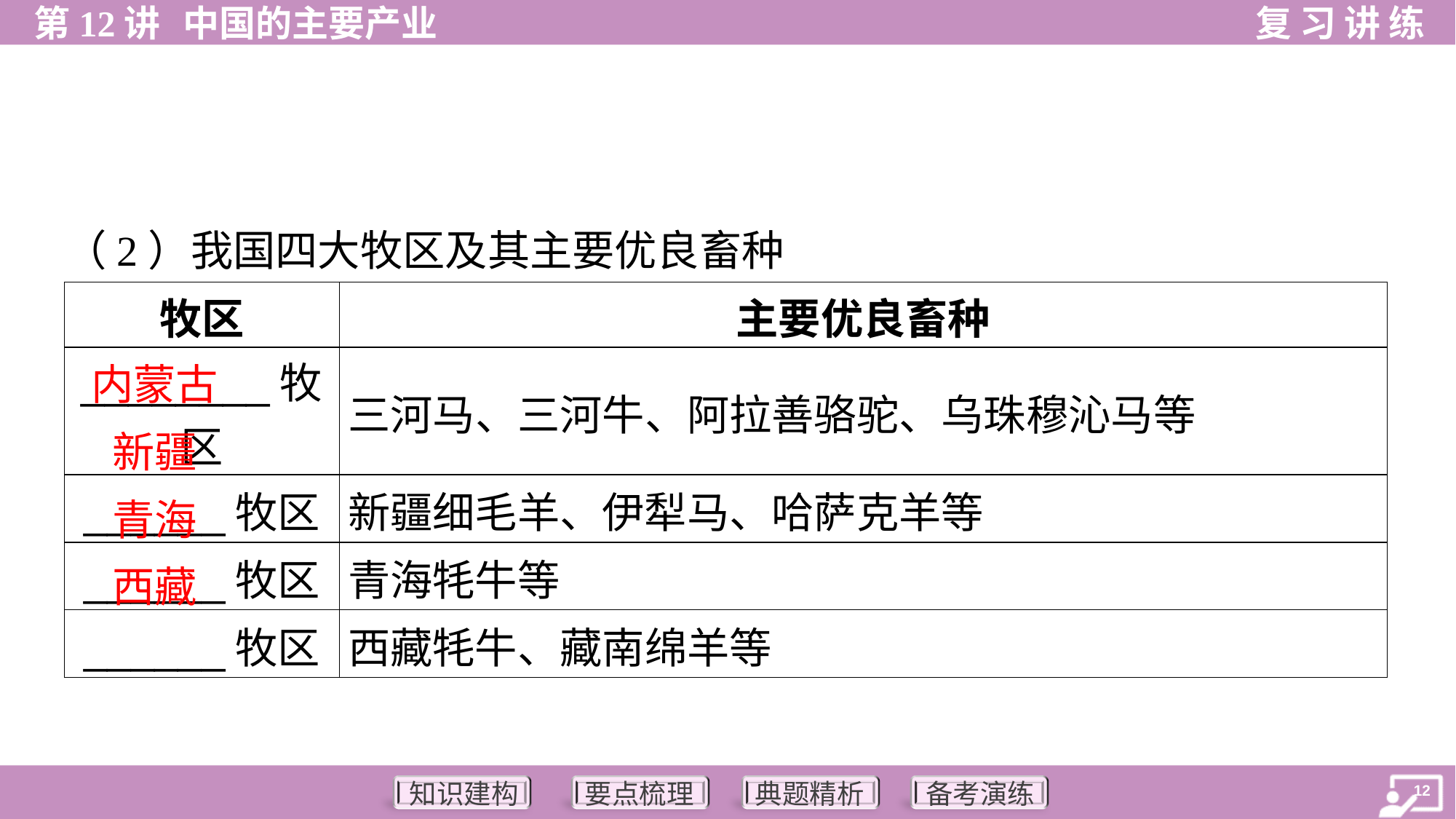

（2）我国四大牧区及其主要优良畜种
| 牧区 | 主要优良畜种 |
| --- | --- |
| \_\_\_\_\_\_\_\_牧区 | 三河马、三河牛、阿拉善骆驼、乌珠穆沁马等 |
| \_\_\_\_\_\_牧区 | 新疆细毛羊、伊犁马、哈萨克羊等 |
| \_\_\_\_\_\_牧区 | 青海牦牛等 |
| \_\_\_\_\_\_牧区 | 西藏牦牛、藏南绵羊等 |
内蒙古
新疆
青海
西藏